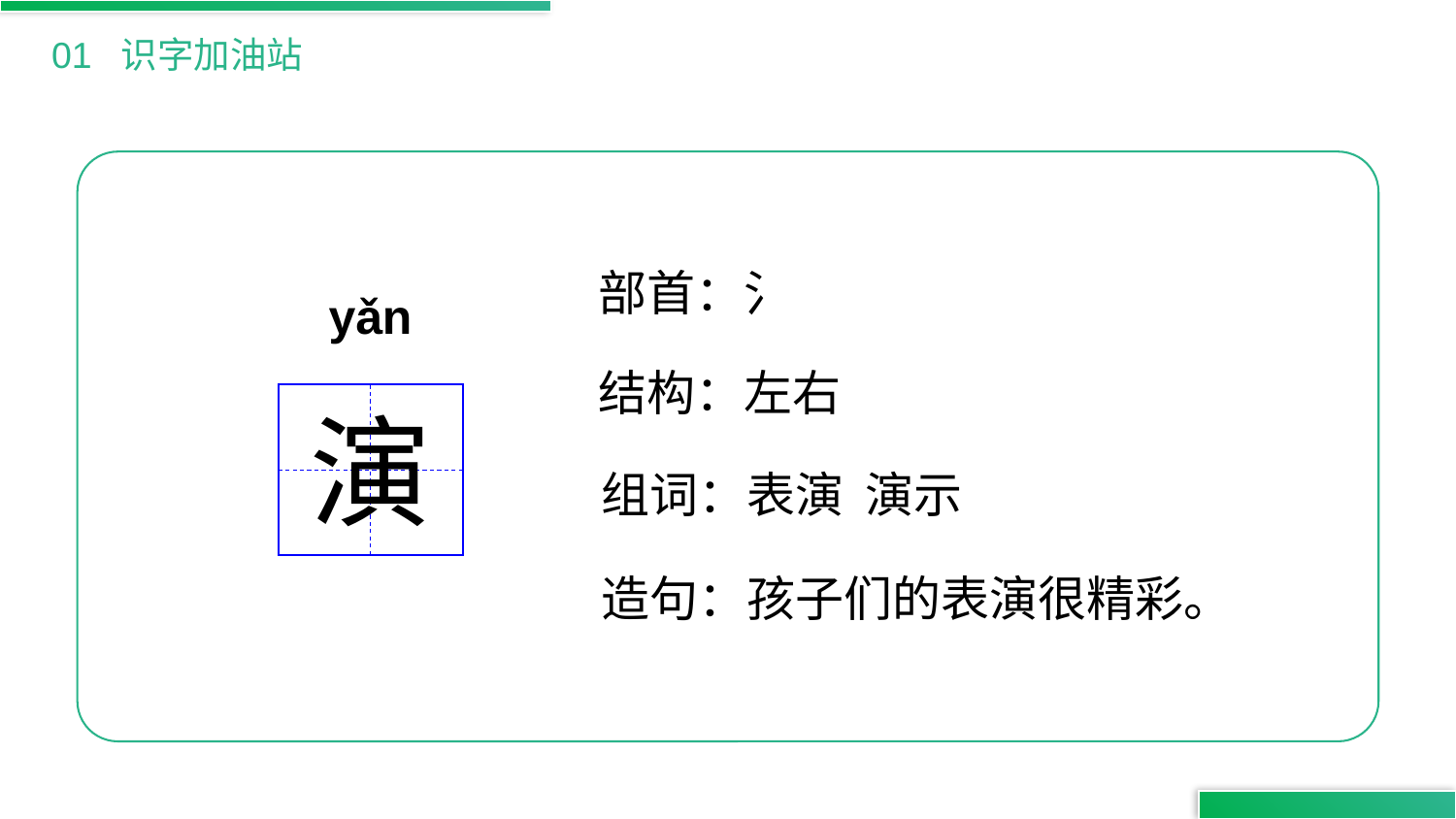

01  识字加油站
部首：氵
yǎn
结构：左右

演
组词：表演  演示
造句：孩子们的表演很精彩。